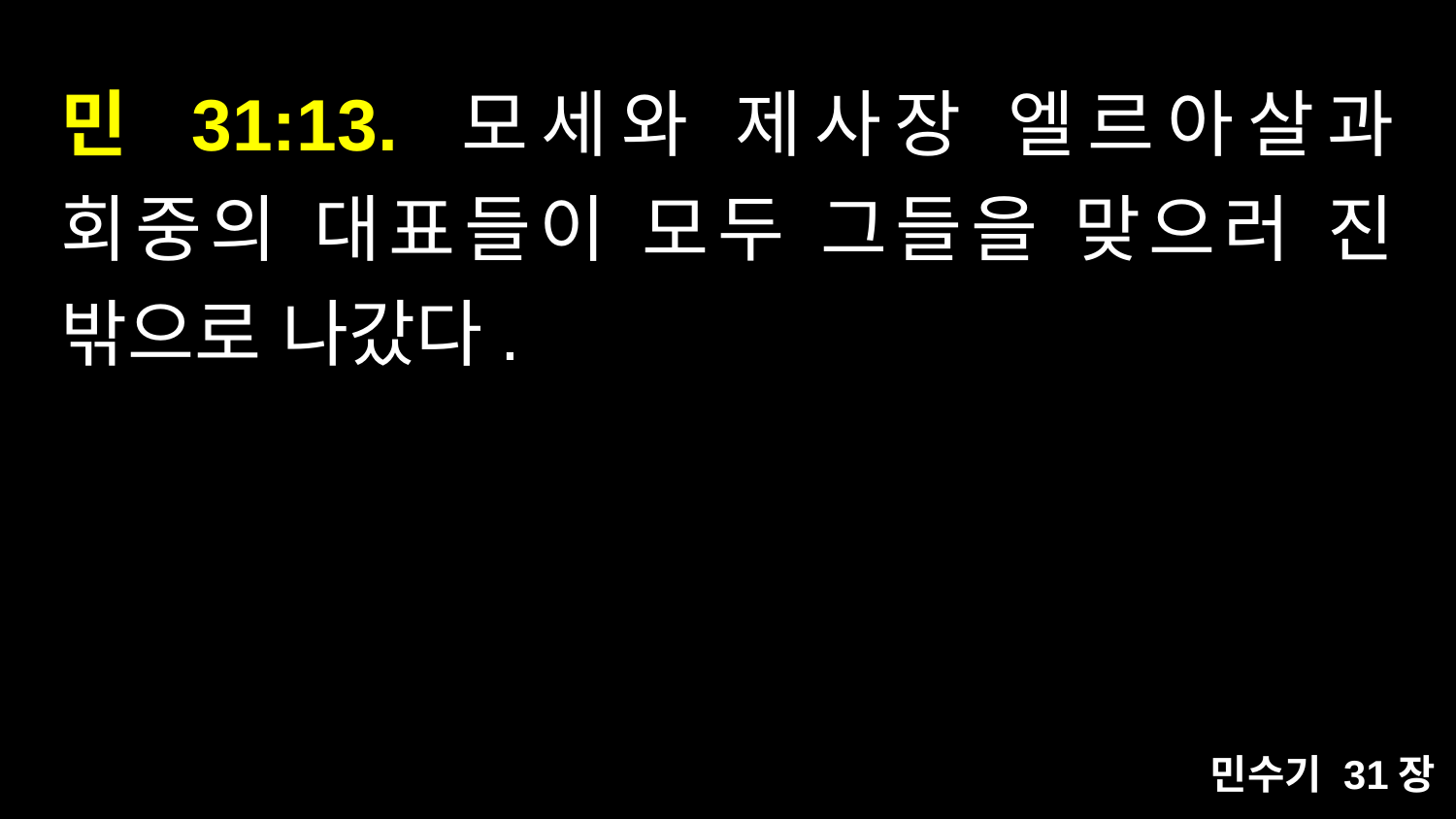

# 민 31:13. 모세와 제사장 엘르아살과 회중의 대표들이 모두 그들을 맞으러 진 밖으로 나갔다.
민수기 31장